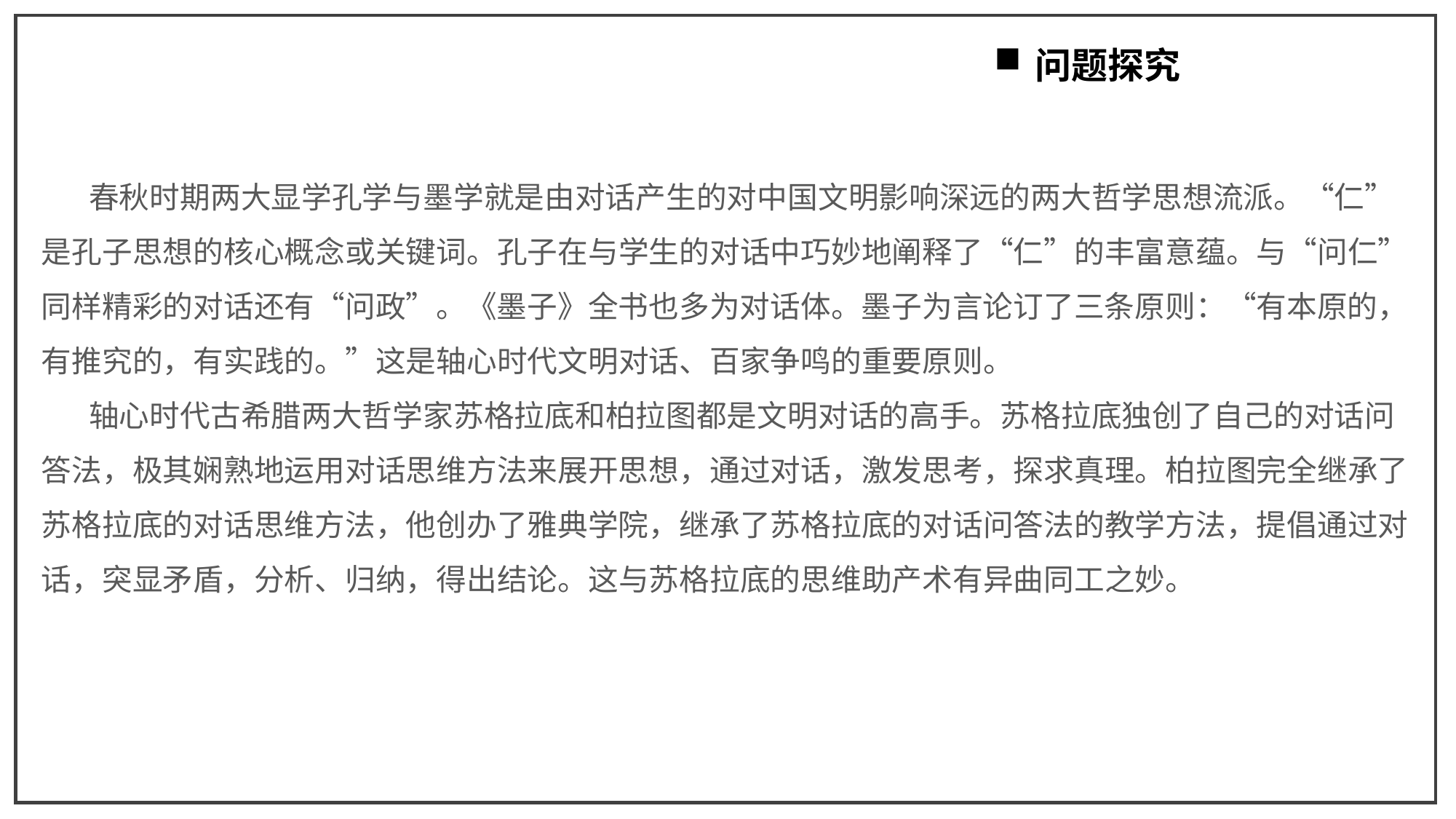

问题探究
      春秋时期两大显学孔学与墨学就是由对话产生的对中国文明影响深远的两大哲学思想流派。“仁”是孔子思想的核心概念或关键词。孔子在与学生的对话中巧妙地阐释了“仁”的丰富意蕴。与“问仁”同样精彩的对话还有“问政”。《墨子》全书也多为对话体。墨子为言论订了三条原则：“有本原的，有推究的，有实践的。”这是轴心时代文明对话、百家争鸣的重要原则。
      轴心时代古希腊两大哲学家苏格拉底和柏拉图都是文明对话的高手。苏格拉底独创了自己的对话问答法，极其娴熟地运用对话思维方法来展开思想，通过对话，激发思考，探求真理。柏拉图完全继承了苏格拉底的对话思维方法，他创办了雅典学院，继承了苏格拉底的对话问答法的教学方法，提倡通过对话，突显矛盾，分析、归纳，得出结论。这与苏格拉底的思维助产术有异曲同工之妙。